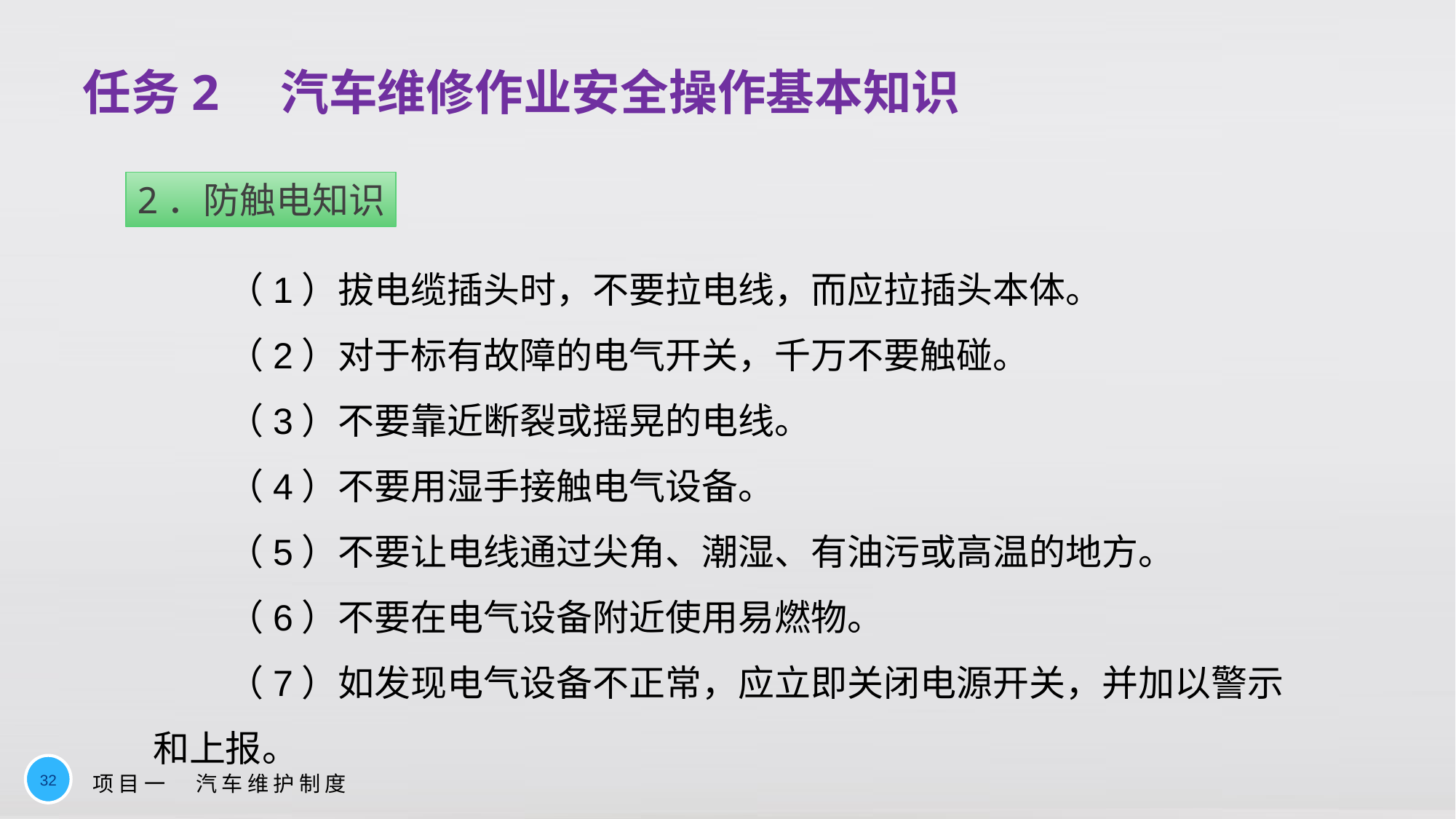

# 任务2　汽车维修作业安全操作基本知识
2．防触电知识
（1）拔电缆插头时，不要拉电线，而应拉插头本体。
（2）对于标有故障的电气开关，千万不要触碰。
（3）不要靠近断裂或摇晃的电线。
（4）不要用湿手接触电气设备。
（5）不要让电线通过尖角、潮湿、有油污或高温的地方。
（6）不要在电气设备附近使用易燃物。
（7）如发现电气设备不正常，应立即关闭电源开关，并加以警示和上报。
32